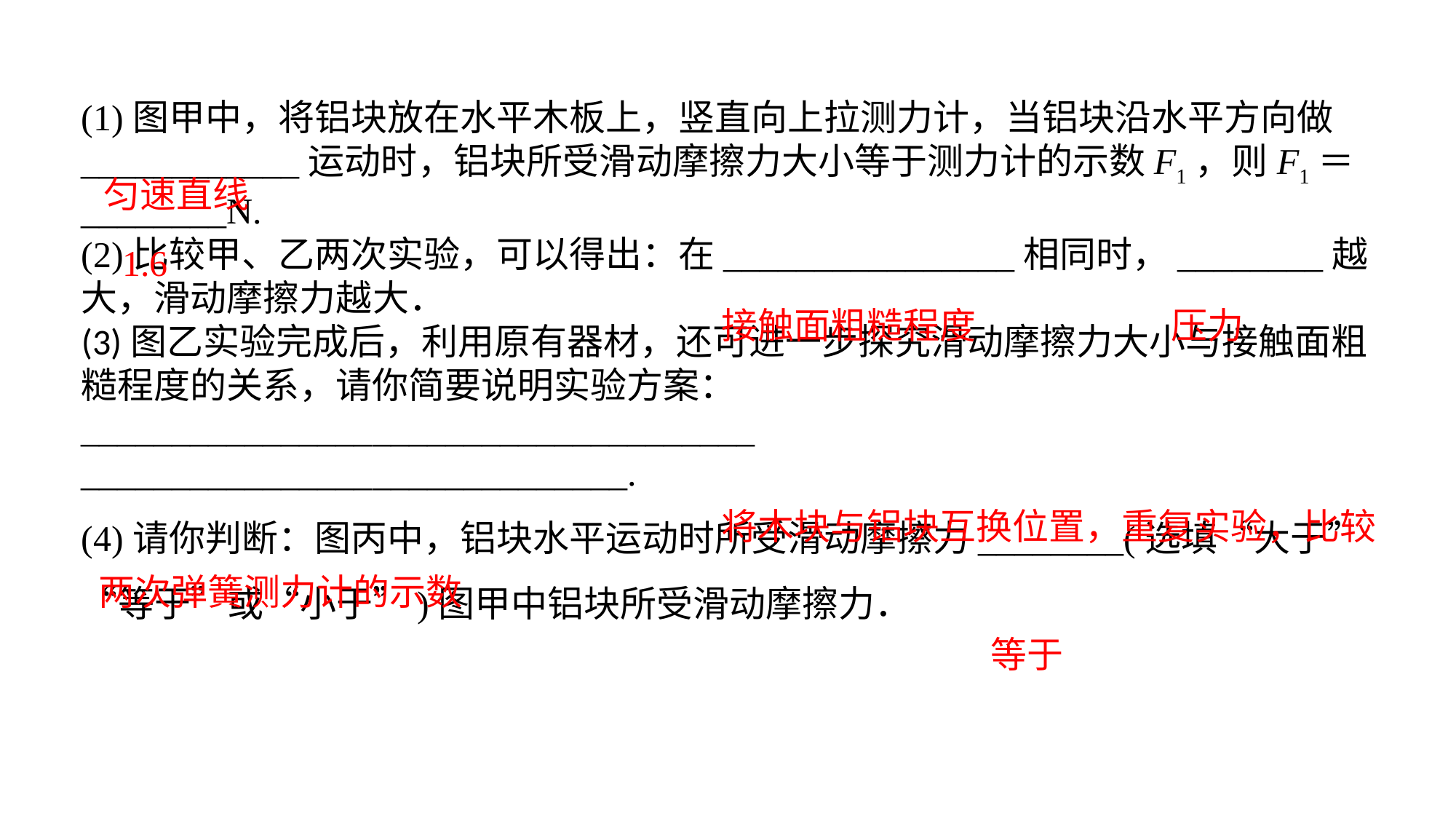

(1)图甲中，将铝块放在水平木板上，竖直向上拉测力计，当铝块沿水平方向做____________运动时，铝块所受滑动摩擦力大小等于测力计的示数F1，则F1＝________N.(2)比较甲、乙两次实验，可以得出：在________________相同时，________越大，滑动摩擦力越大．(3)图乙实验完成后，利用原有器材，还可进一步探究滑动摩擦力大小与接触面粗糙程度的关系，请你简要说明实验方案：___________________________________________________________________.(4)请你判断：图丙中，铝块水平运动时所受滑动摩擦力________(选填“大于”“等于”或“小于”)图甲中铝块所受滑动摩擦力．
匀速直线
1.6
接触面粗糙程度
压力
                                                                           将木块与铝块互换位置，重复实验，比较两次弹簧测力计的示数
等于